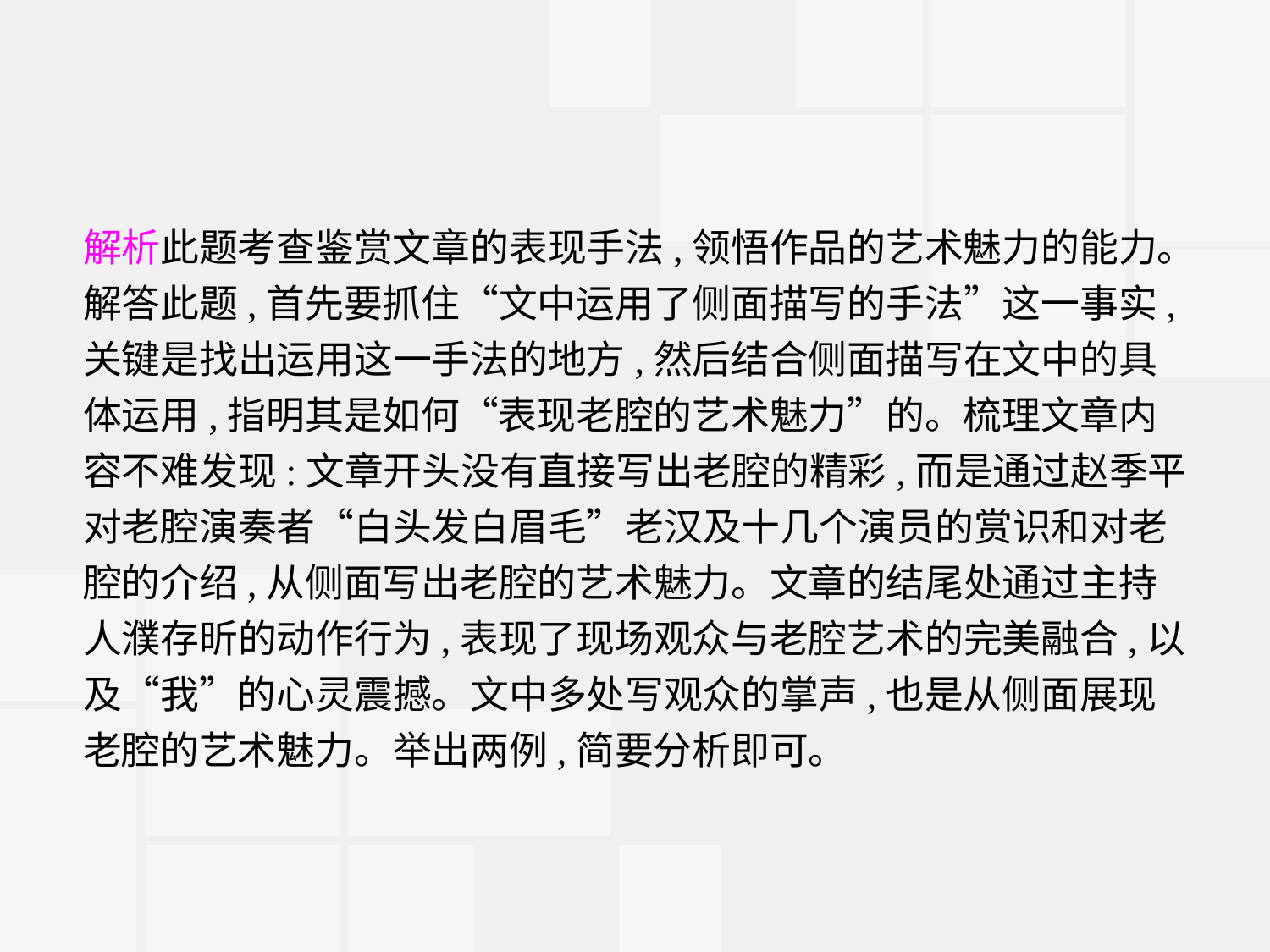

解析此题考查鉴赏文章的表现手法,领悟作品的艺术魅力的能力。解答此题,首先要抓住“文中运用了侧面描写的手法”这一事实,关键是找出运用这一手法的地方,然后结合侧面描写在文中的具体运用,指明其是如何“表现老腔的艺术魅力”的。梳理文章内容不难发现:文章开头没有直接写出老腔的精彩,而是通过赵季平对老腔演奏者“白头发白眉毛”老汉及十几个演员的赏识和对老腔的介绍,从侧面写出老腔的艺术魅力。文章的结尾处通过主持人濮存昕的动作行为,表现了现场观众与老腔艺术的完美融合,以及“我”的心灵震撼。文中多处写观众的掌声,也是从侧面展现老腔的艺术魅力。举出两例,简要分析即可。